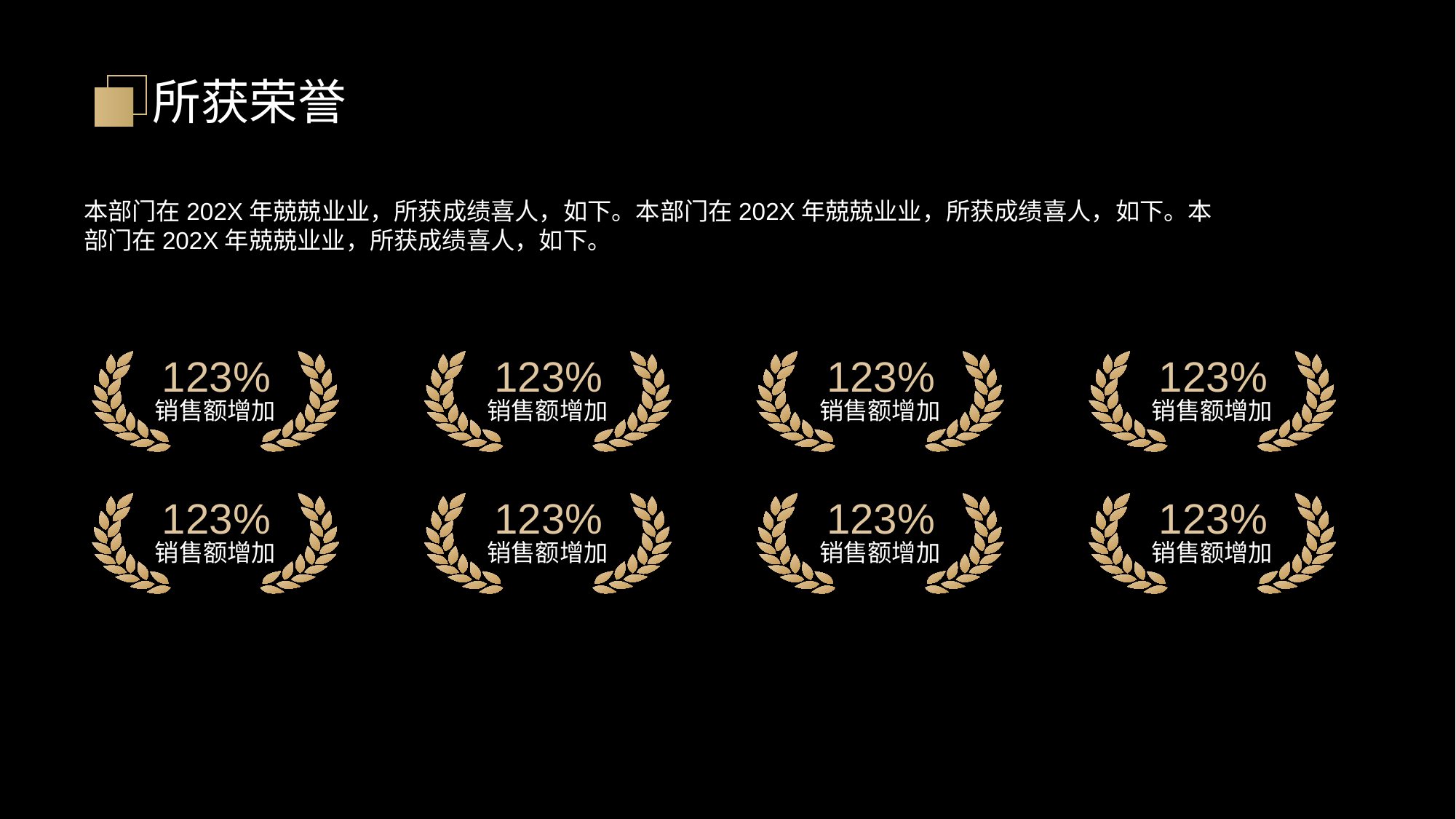

所获荣誉

本部门在202X年兢兢业业，所获成绩喜人，如下。本部门在202X年兢兢业业，所获成绩喜人，如下。本部门在202X年兢兢业业，所获成绩喜人，如下。
123%
销售额增加

123%
销售额增加

123%
销售额增加

123%
销售额增加

123%
销售额增加

123%
销售额增加

123%
销售额增加

123%
销售额增加